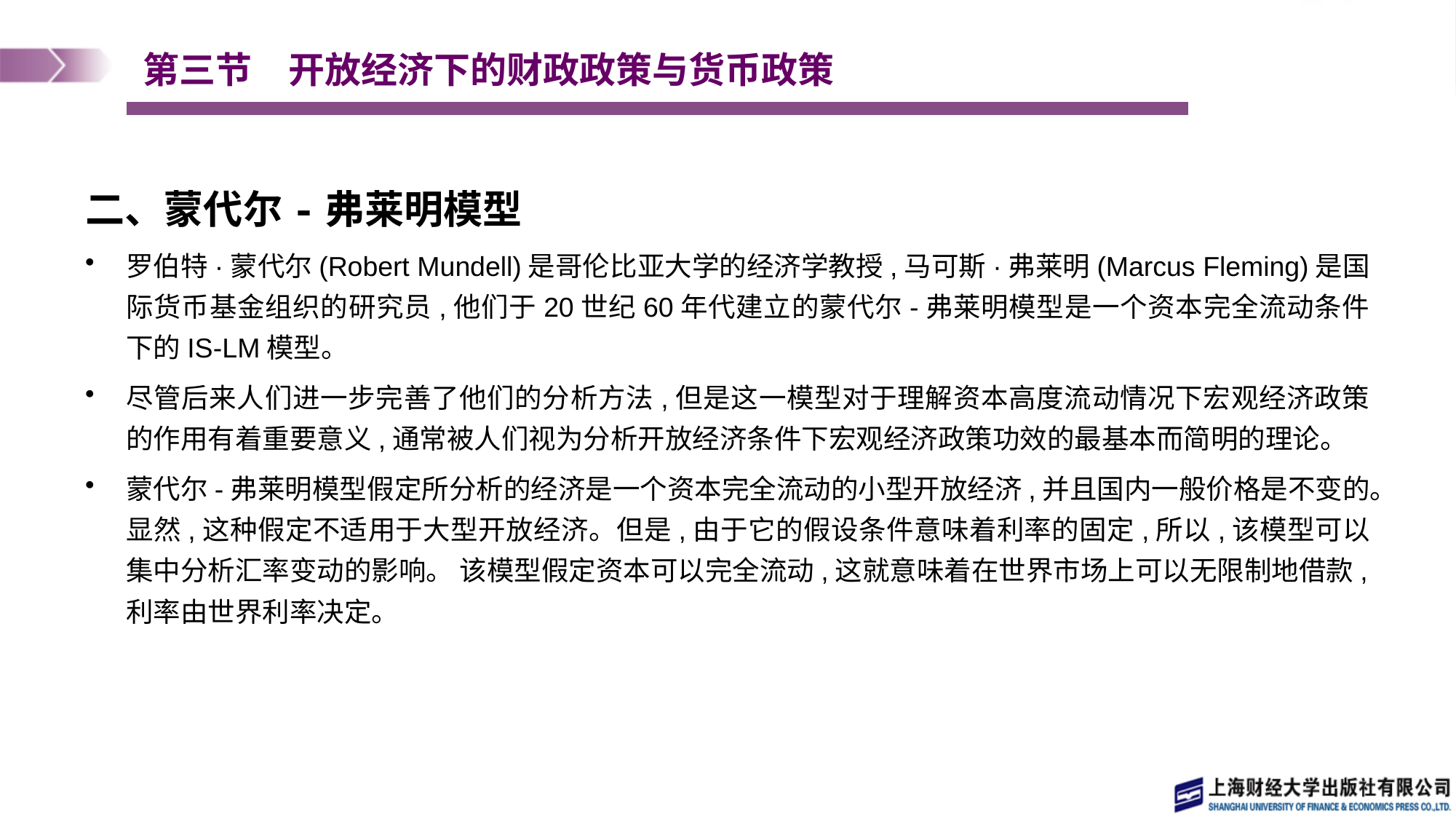

# 第三节　开放经济下的财政政策与货币政策
二、蒙代尔-弗莱明模型
罗伯特·蒙代尔(Robert Mundell)是哥伦比亚大学的经济学教授,马可斯·弗莱明(Marcus Fleming)是国际货币基金组织的研究员,他们于20世纪60年代建立的蒙代尔-弗莱明模型是一个资本完全流动条件下的IS-LM模型。
尽管后来人们进一步完善了他们的分析方法,但是这一模型对于理解资本高度流动情况下宏观经济政策的作用有着重要意义,通常被人们视为分析开放经济条件下宏观经济政策功效的最基本而简明的理论。
蒙代尔-弗莱明模型假定所分析的经济是一个资本完全流动的小型开放经济,并且国内一般价格是不变的。显然,这种假定不适用于大型开放经济。但是,由于它的假设条件意味着利率的固定,所以,该模型可以集中分析汇率变动的影响。 该模型假定资本可以完全流动,这就意味着在世界市场上可以无限制地借款,利率由世界利率决定。